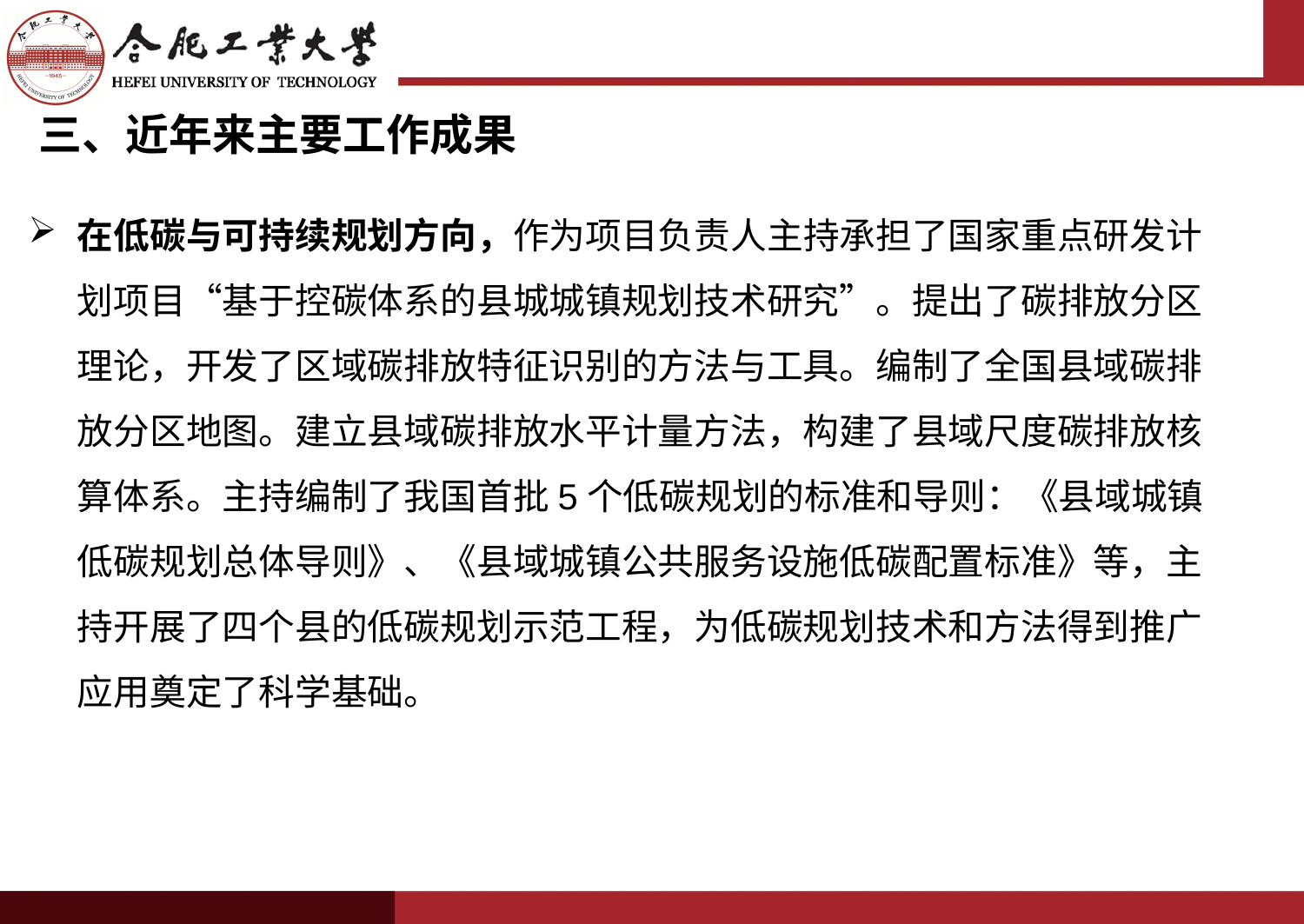

三、近年来主要工作成果
在低碳与可持续规划方向，作为项目负责人主持承担了国家重点研发计划项目“基于控碳体系的县城城镇规划技术研究”。提出了碳排放分区理论，开发了区域碳排放特征识别的方法与工具。编制了全国县域碳排放分区地图。建立县域碳排放水平计量方法，构建了县域尺度碳排放核算体系。主持编制了我国首批5个低碳规划的标准和导则：《县域城镇低碳规划总体导则》、《县域城镇公共服务设施低碳配置标准》等，主持开展了四个县的低碳规划示范工程，为低碳规划技术和方法得到推广应用奠定了科学基础。